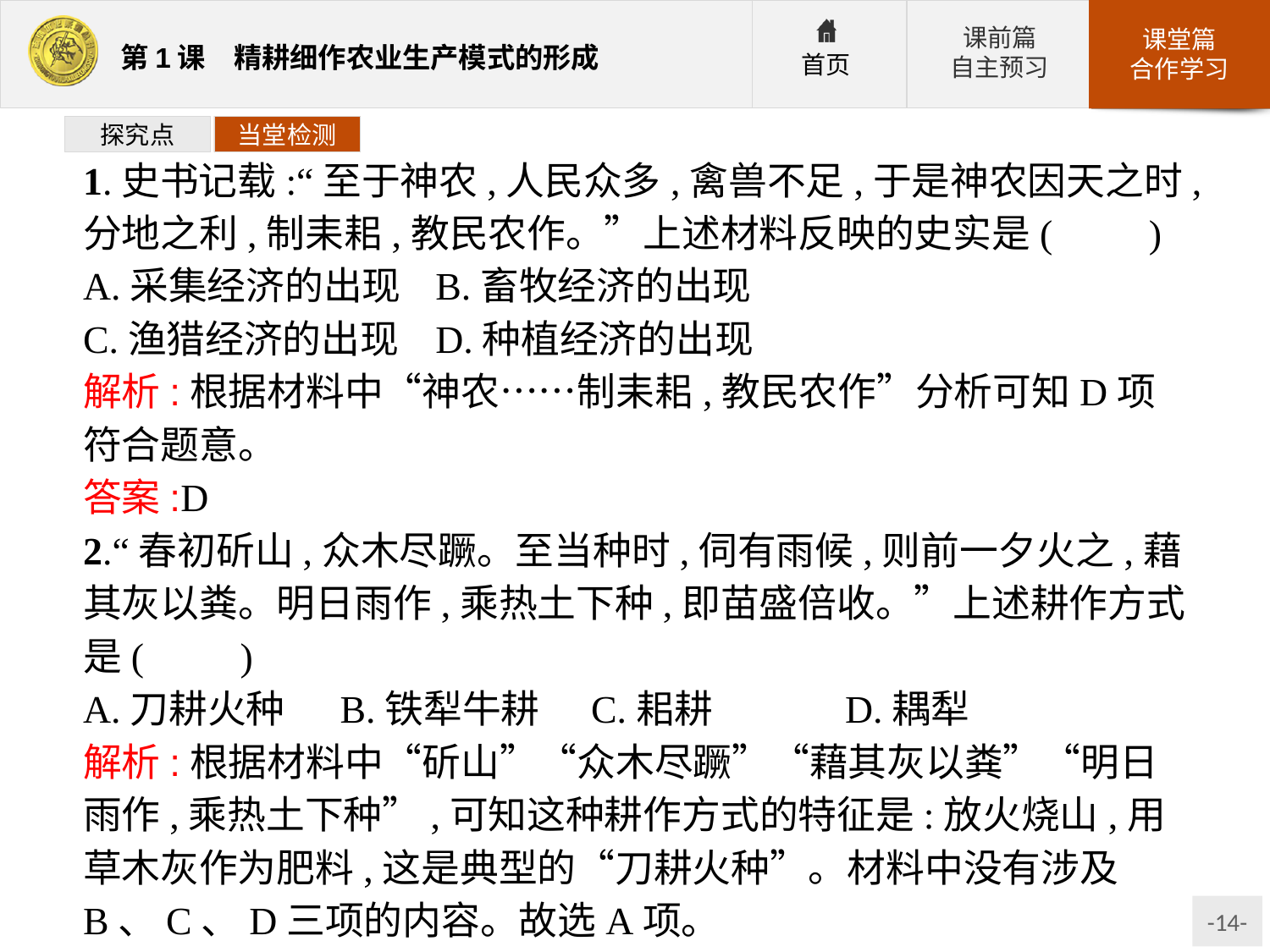

探究点
当堂检测
1.史书记载:“至于神农,人民众多,禽兽不足,于是神农因天之时,分地之利,制耒耜,教民农作。”上述材料反映的史实是(　　)
A.采集经济的出现	B.畜牧经济的出现
C.渔猎经济的出现	D.种植经济的出现
解析:根据材料中“神农……制耒耜,教民农作”分析可知D项符合题意。
答案:D
2.“春初斫山,众木尽蹶。至当种时,伺有雨候,则前一夕火之,藉其灰以粪。明日雨作,乘热土下种,即苗盛倍收。”上述耕作方式是(　　)
A.刀耕火种	B.铁犁牛耕	C.耜耕		D.耦犁
解析:根据材料中“斫山”“众木尽蹶”“藉其灰以粪”“明日雨作,乘热土下种”,可知这种耕作方式的特征是:放火烧山,用草木灰作为肥料,这是典型的“刀耕火种”。材料中没有涉及B、C、D三项的内容。故选A项。
答案:A